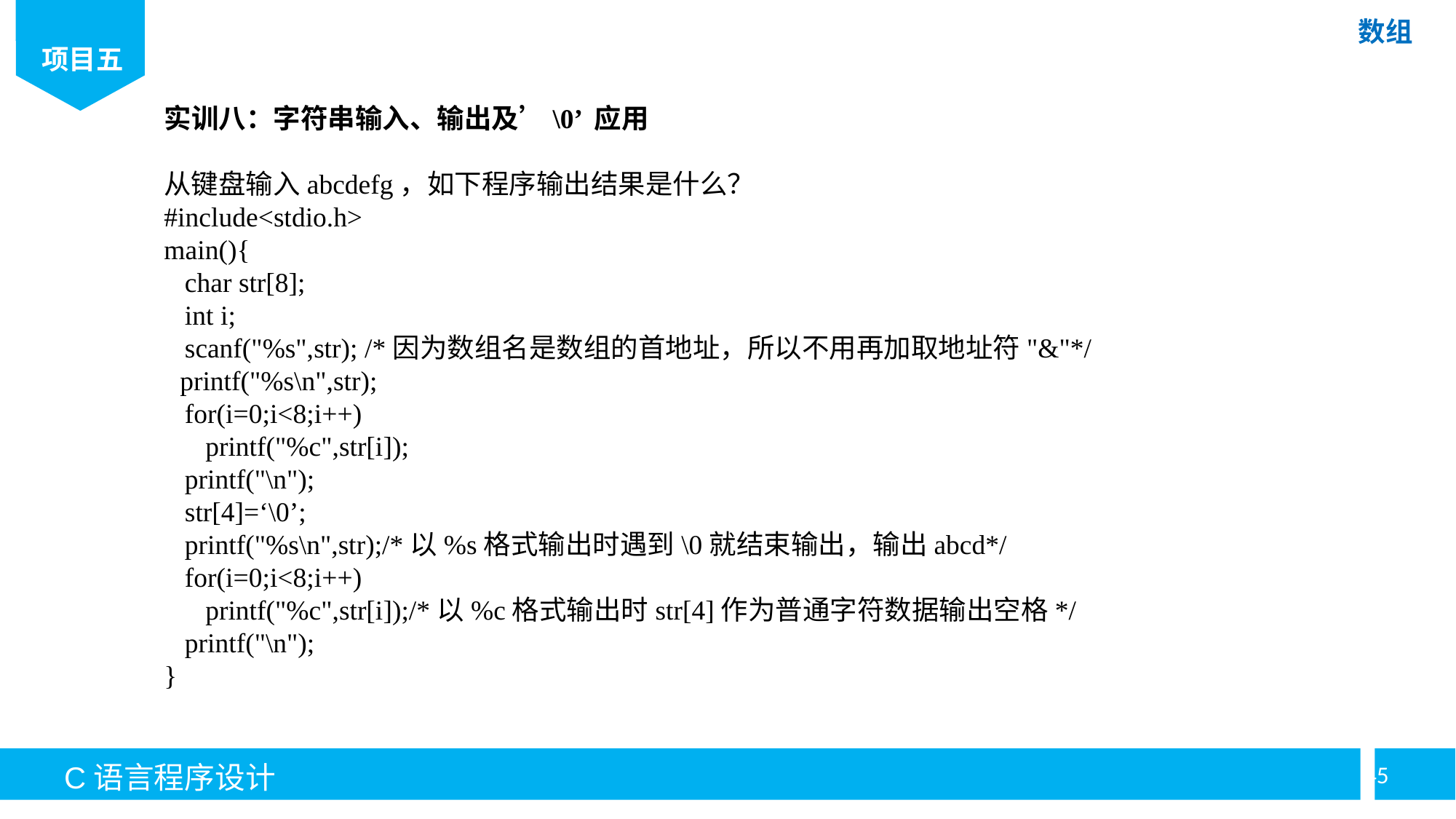

实训八：字符串输入、输出及’\0’ 应用

从键盘输入abcdefg，如下程序输出结果是什么？
#include<stdio.h>
main(){
   char str[8];
   int i;
   scanf("%s",str); /*因为数组名是数组的首地址，所以不用再加取地址符"&"*/
printf("%s\n",str);
   for(i=0;i<8;i++)
      printf("%c",str[i]);
   printf("\n");
   str[4]=‘\0’;
   printf("%s\n",str);/*以%s格式输出时遇到\0就结束输出，输出abcd*/
   for(i=0;i<8;i++)
      printf("%c",str[i]);/*以%c格式输出时str[4]作为普通字符数据输出空格*/
   printf("\n");
}